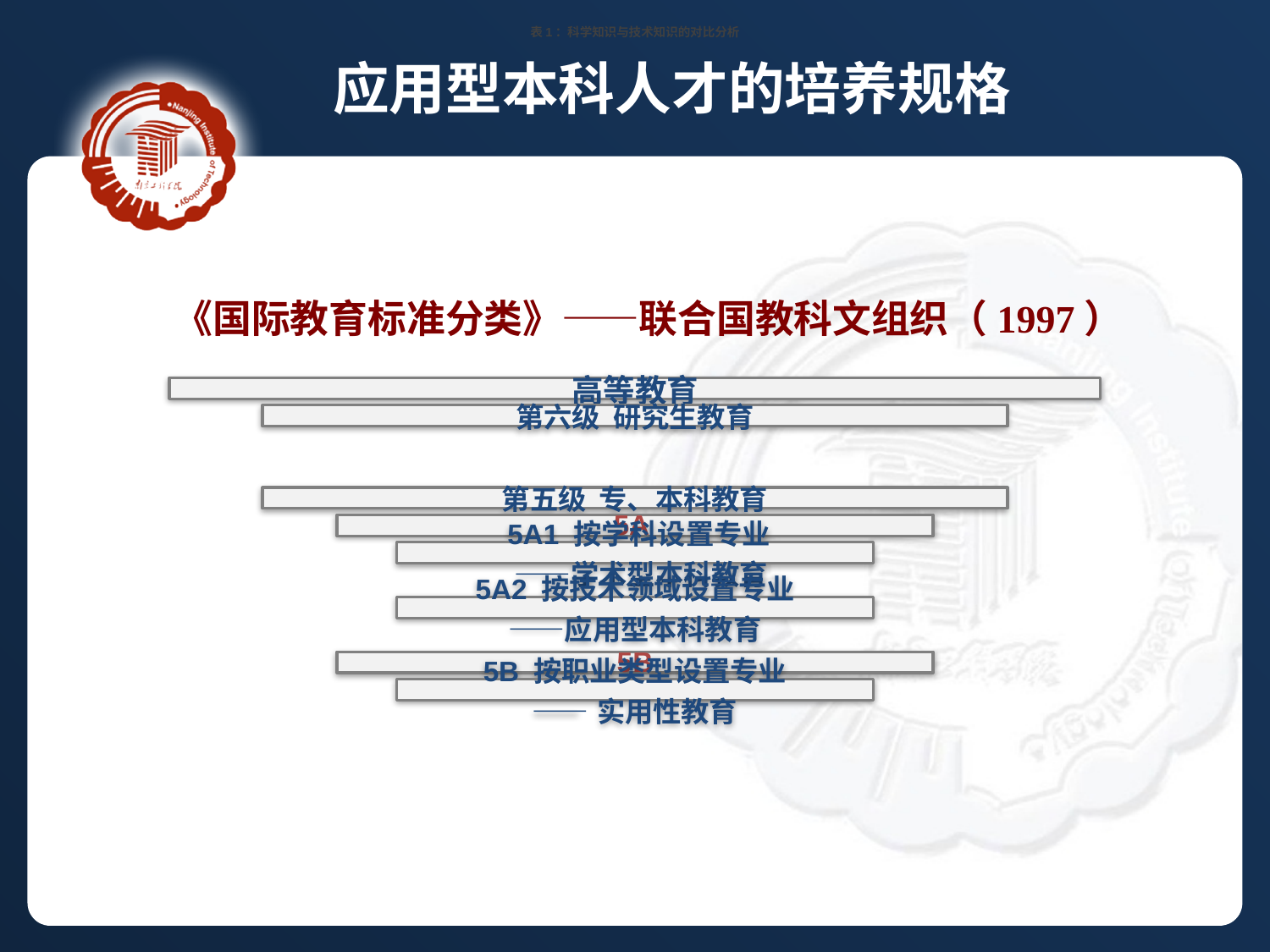

表1：科学知识与技术知识的对比分析

应用型本科人才的培养规格
《国际教育标准分类》——联合国教科文组织（1997）
高等教育
第六级  研究生教育
第五级  专、本科教育
5A
5B
5B 按职业类型设置专业
——实用性教育